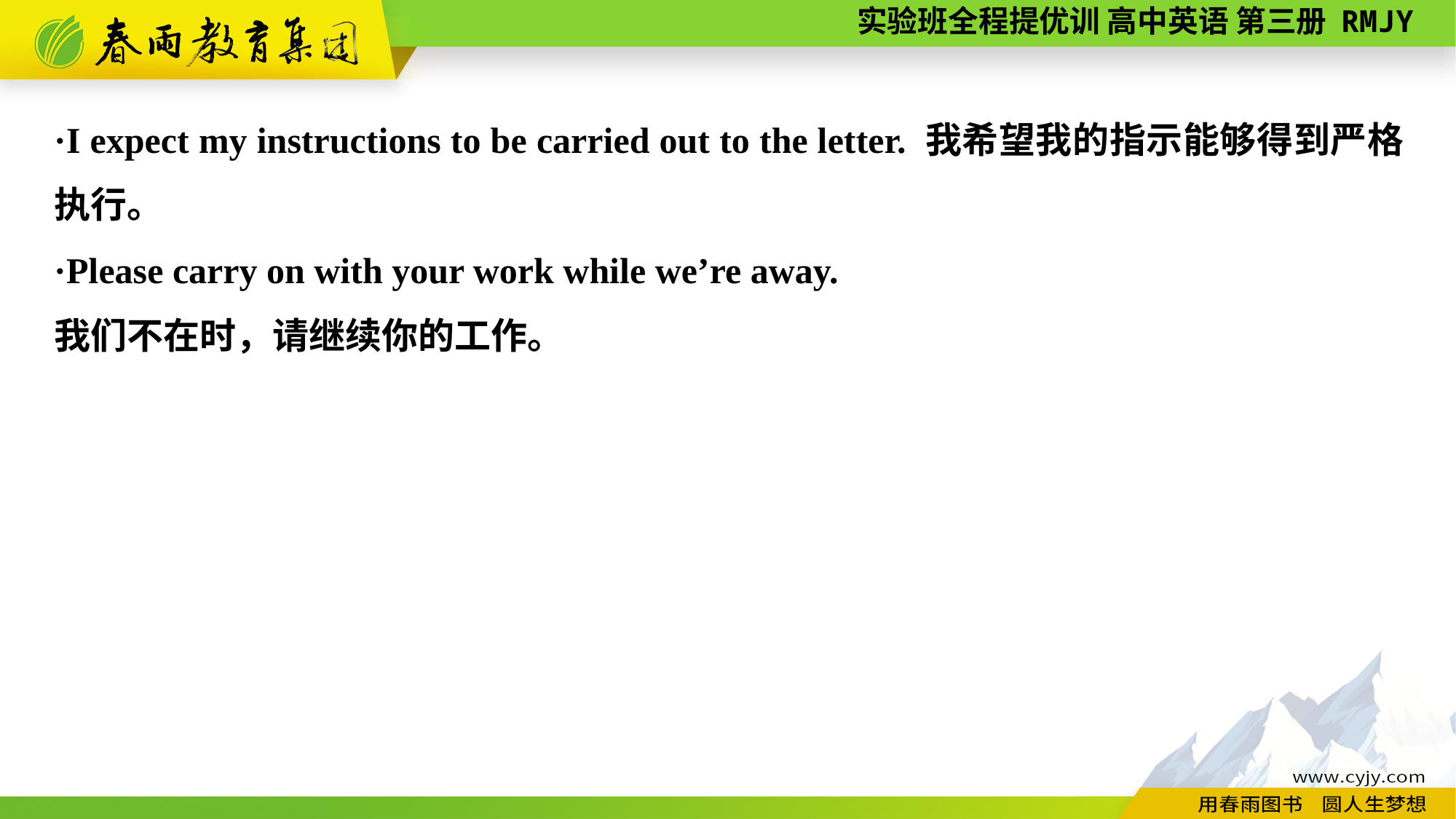

·I expect my instructions to be carried out to the letter. 我希望我的指示能够得到严格执行。
·Please carry on with your work while we’re away.
我们不在时，请继续你的工作。